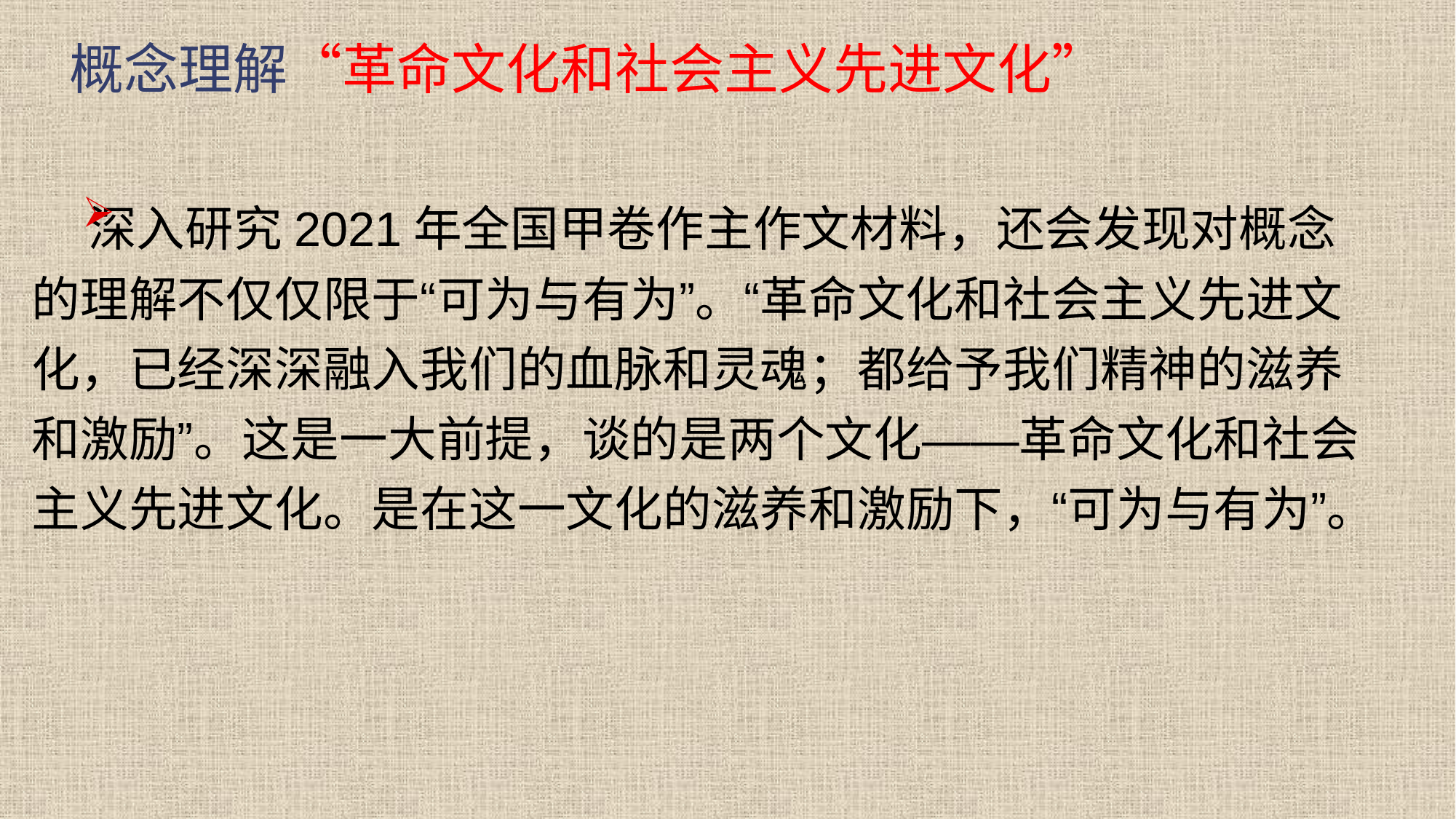

概念理解“革命文化和社会主义先进文化”

    深入研究2021年全国甲卷作主作文材料，还会发现对概念的理解不仅仅限于“可为与有为”。“革命文化和社会主义先进文化，已经深深融入我们的血脉和灵魂；都给予我们精神的滋养和激励”。这是一大前提，谈的是两个文化——革命文化和社会主义先进文化。是在这一文化的滋养和激励下，“可为与有为”。

66